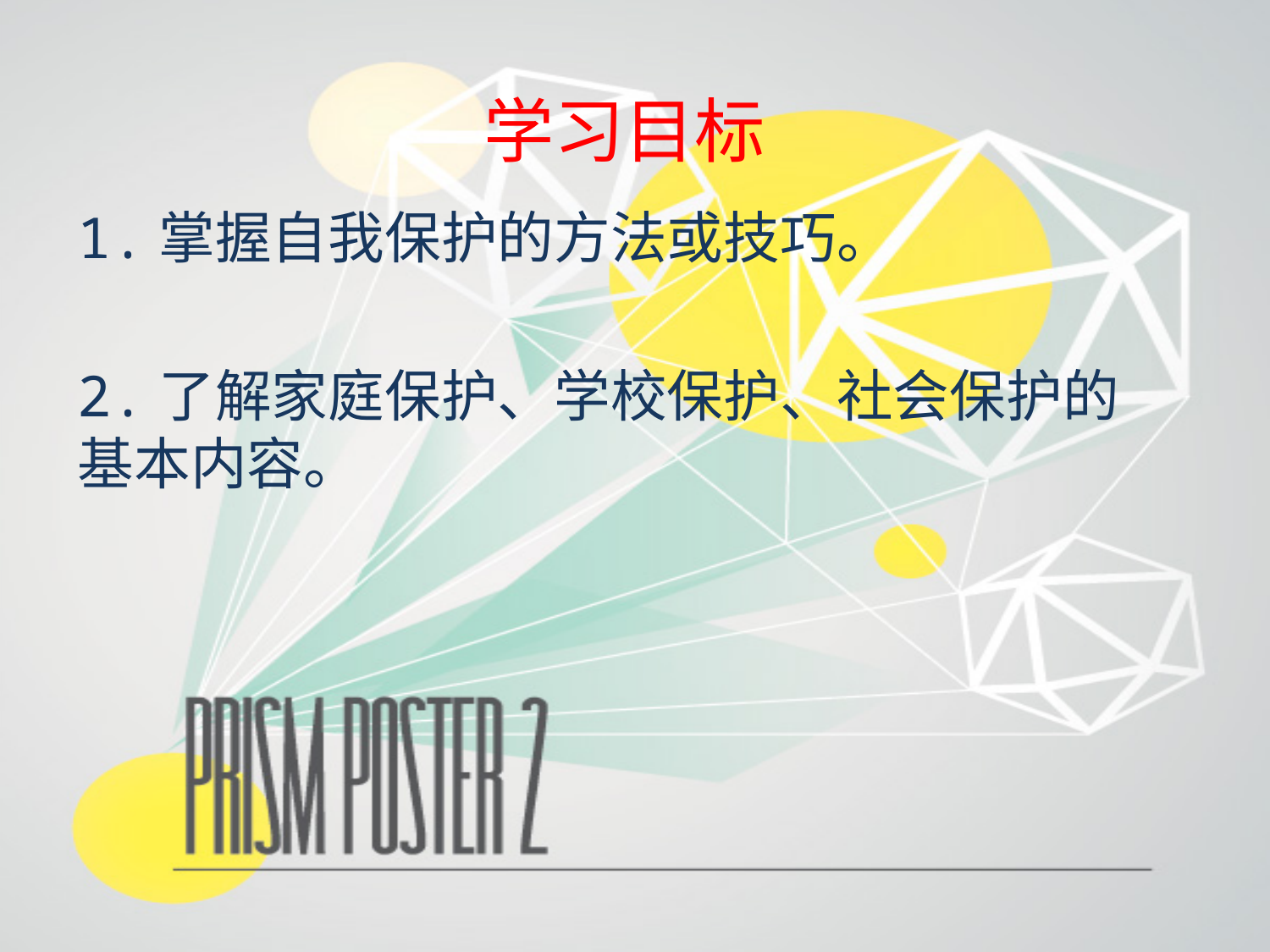

# 学习目标
1.掌握自我保护的方法或技巧。

2.了解家庭保护、学校保护、社会保护的基本内容。